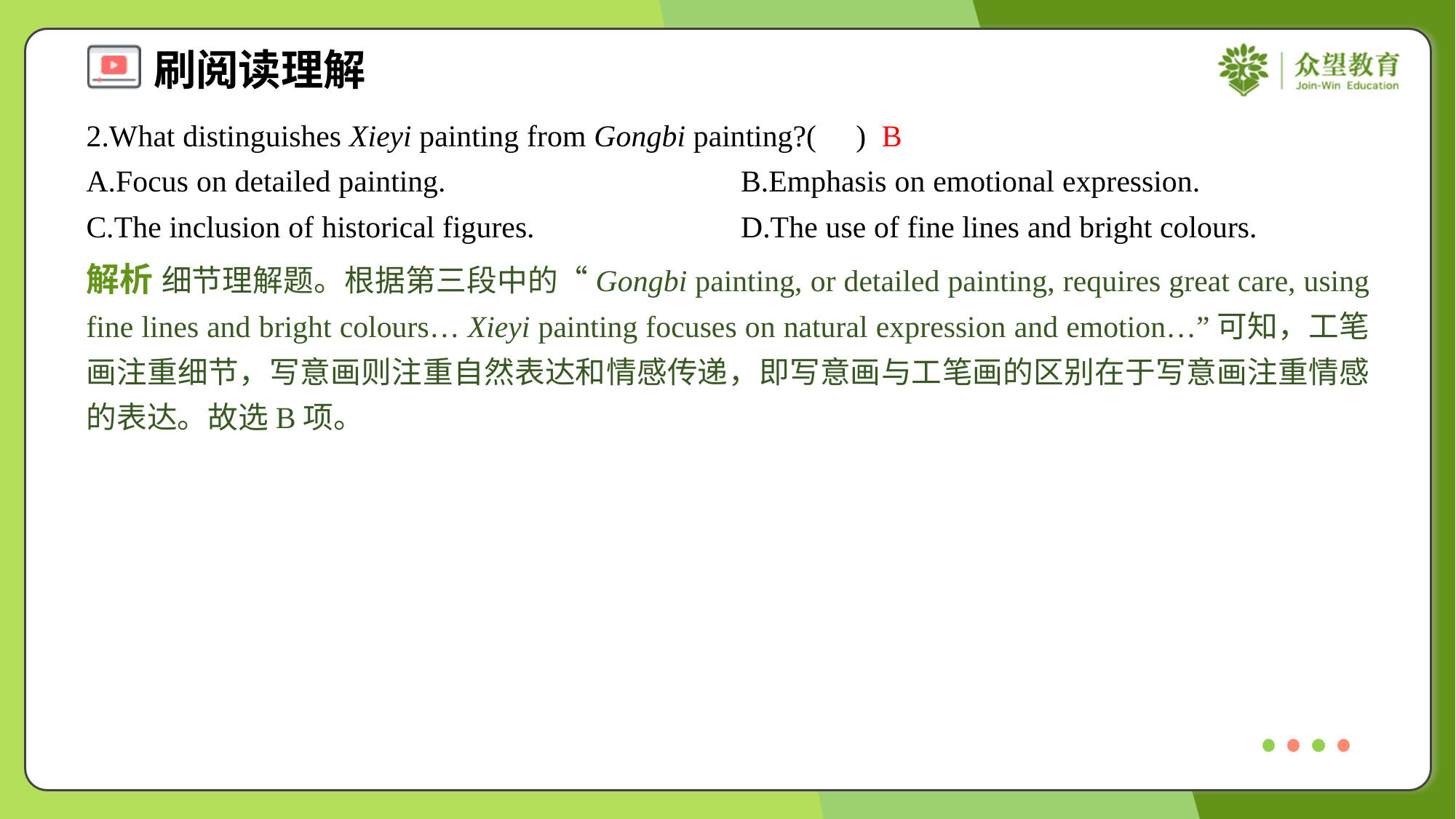

2.What distinguishes Xieyi painting from Gongbi painting?(     )
B
A.Focus on detailed painting.	B.Emphasis on emotional expression.
C.The inclusion of historical figures.	D.The use of fine lines and bright colours.
解析 细节理解题。根据第三段中的“Gongbi painting, or detailed painting, requires great care, using fine lines and bright colours… Xieyi painting focuses on natural expression and emotion…”可知，工笔画注重细节，写意画则注重自然表达和情感传递，即写意画与工笔画的区别在于写意画注重情感的表达。故选B项。